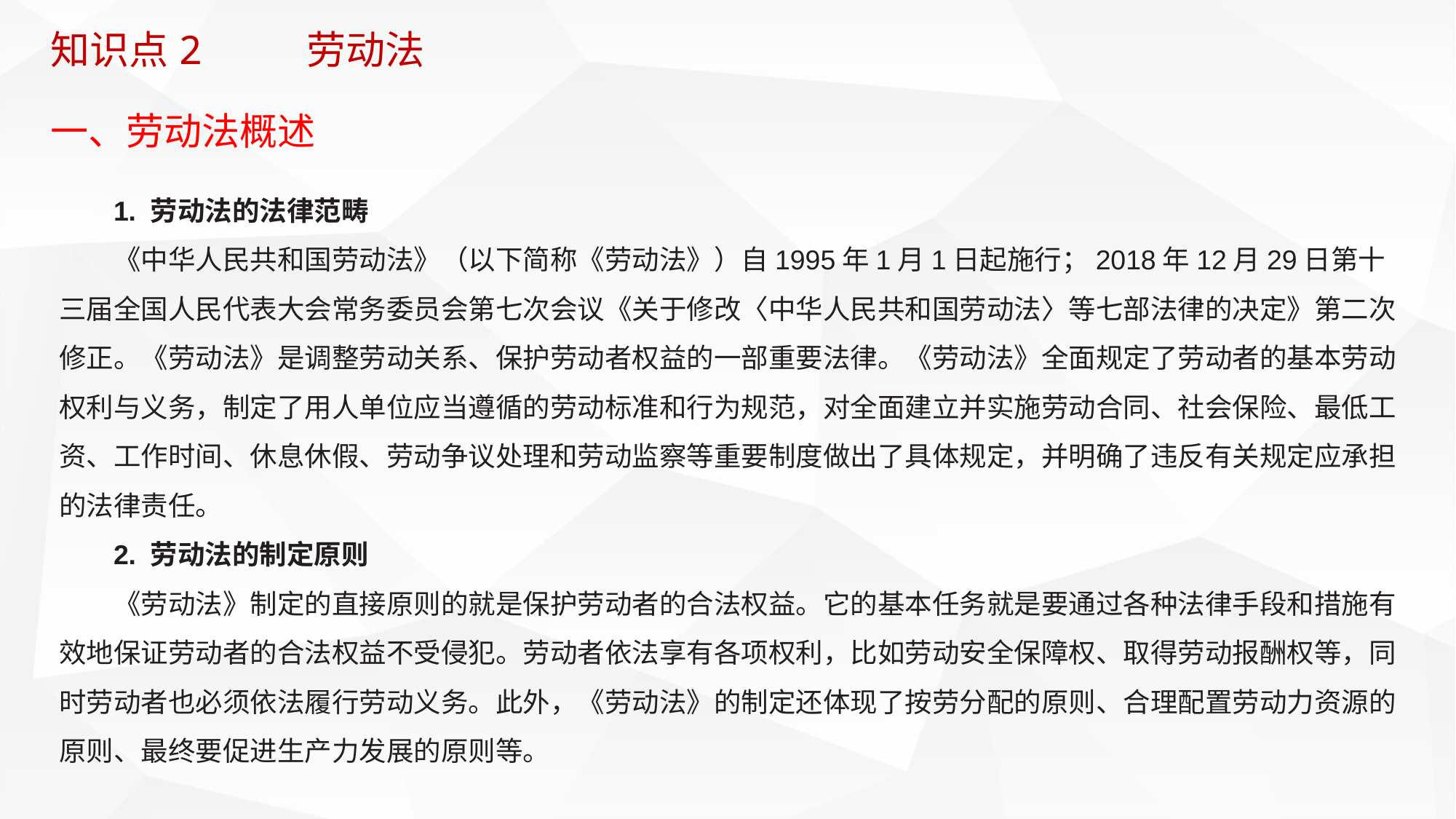

知识点2    劳动法
一、劳动法概述
1. 劳动法的法律范畴
《中华人民共和国劳动法》（以下简称《劳动法》）自1995年1月1日起施行；2018年12月29日第十三届全国人民代表大会常务委员会第七次会议《关于修改〈中华人民共和国劳动法〉等七部法律的决定》第二次修正。《劳动法》是调整劳动关系、保护劳动者权益的一部重要法律。《劳动法》全面规定了劳动者的基本劳动权利与义务，制定了用人单位应当遵循的劳动标准和行为规范，对全面建立并实施劳动合同、社会保险、最低工资、工作时间、休息休假、劳动争议处理和劳动监察等重要制度做出了具体规定，并明确了违反有关规定应承担的法律责任。
2. 劳动法的制定原则
《劳动法》制定的直接原则的就是保护劳动者的合法权益。它的基本任务就是要通过各种法律手段和措施有效地保证劳动者的合法权益不受侵犯。劳动者依法享有各项权利，比如劳动安全保障权、取得劳动报酬权等，同时劳动者也必须依法履行劳动义务。此外，《劳动法》的制定还体现了按劳分配的原则、合理配置劳动力资源的原则、最终要促进生产力发展的原则等。